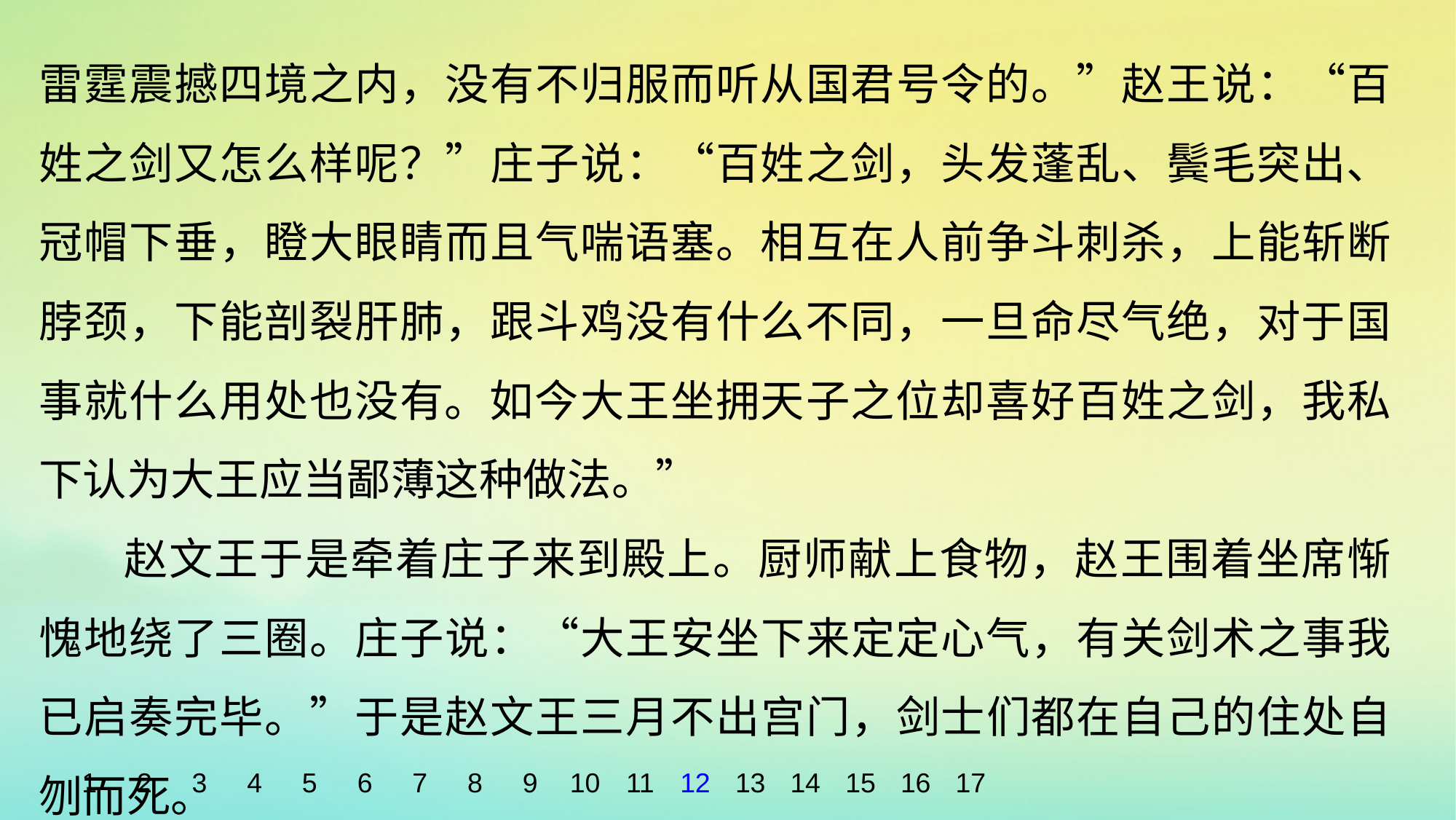

雷霆震撼四境之内，没有不归服而听从国君号令的。”赵王说：“百姓之剑又怎么样呢？”庄子说：“百姓之剑，头发蓬乱、鬓毛突出、冠帽下垂，瞪大眼睛而且气喘语塞。相互在人前争斗刺杀，上能斩断脖颈，下能剖裂肝肺，跟斗鸡没有什么不同，一旦命尽气绝，对于国事就什么用处也没有。如今大王坐拥天子之位却喜好百姓之剑，我私下认为大王应当鄙薄这种做法。”
赵文王于是牵着庄子来到殿上。厨师献上食物，赵王围着坐席惭愧地绕了三圈。庄子说：“大王安坐下来定定心气，有关剑术之事我已启奏完毕。”于是赵文王三月不出宫门，剑士们都在自己的住处自刎而死。
1
2
3
4
5
6
7
8
9
10
11
12
13
14
15
16
17